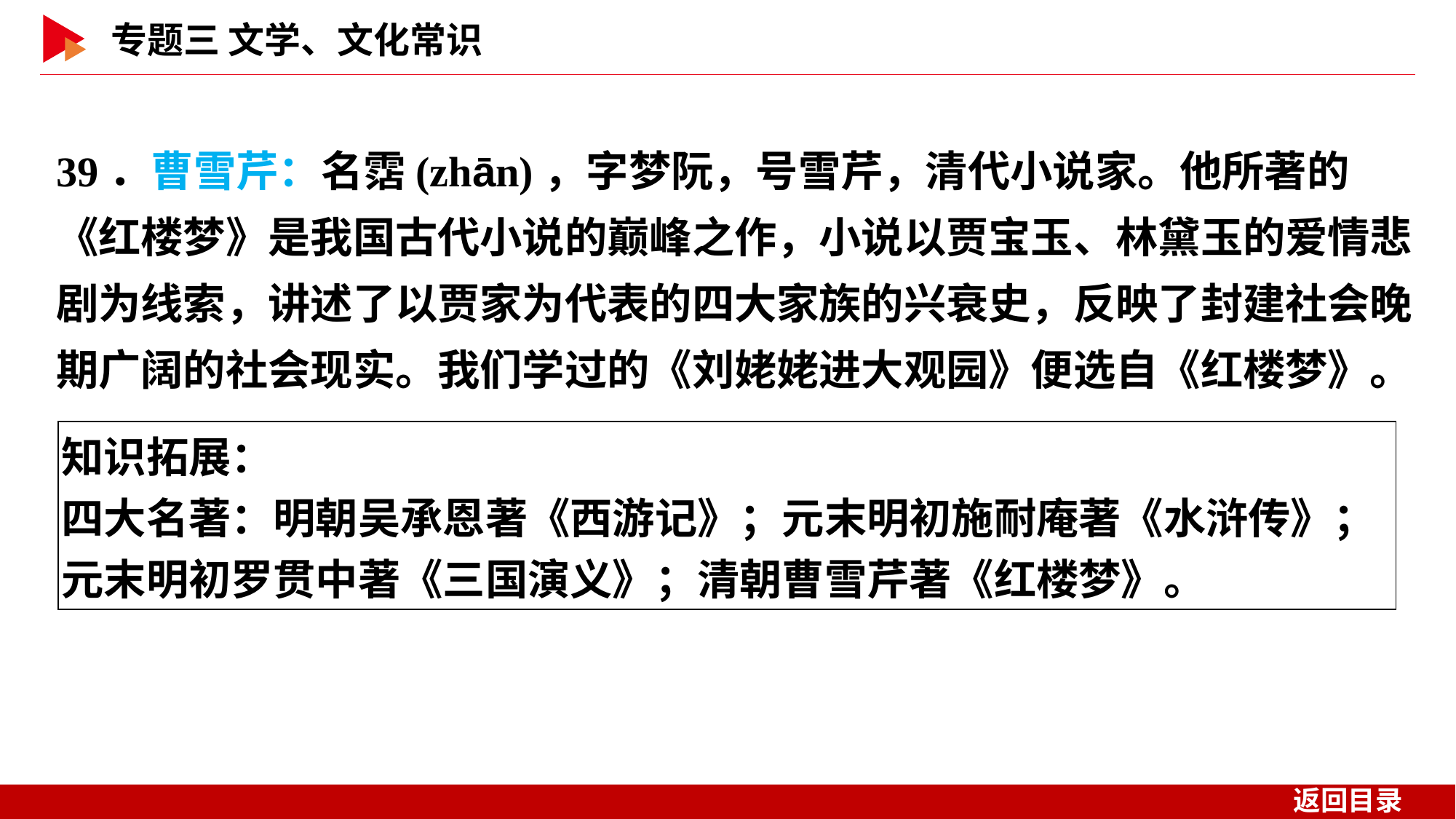

39．曹雪芹：名霑(zhān)，字梦阮，号雪芹，清代小说家。他所著的《红楼梦》是我国古代小说的巅峰之作，小说以贾宝玉、林黛玉的爱情悲剧为线索，讲述了以贾家为代表的四大家族的兴衰史，反映了封建社会晚期广阔的社会现实。我们学过的《刘姥姥进大观园》便选自《红楼梦》。
| 知识拓展： 四大名著：明朝吴承恩著《西游记》；元末明初施耐庵著《水浒传》；元末明初罗贯中著《三国演义》；清朝曹雪芹著《红楼梦》。 |
| --- |